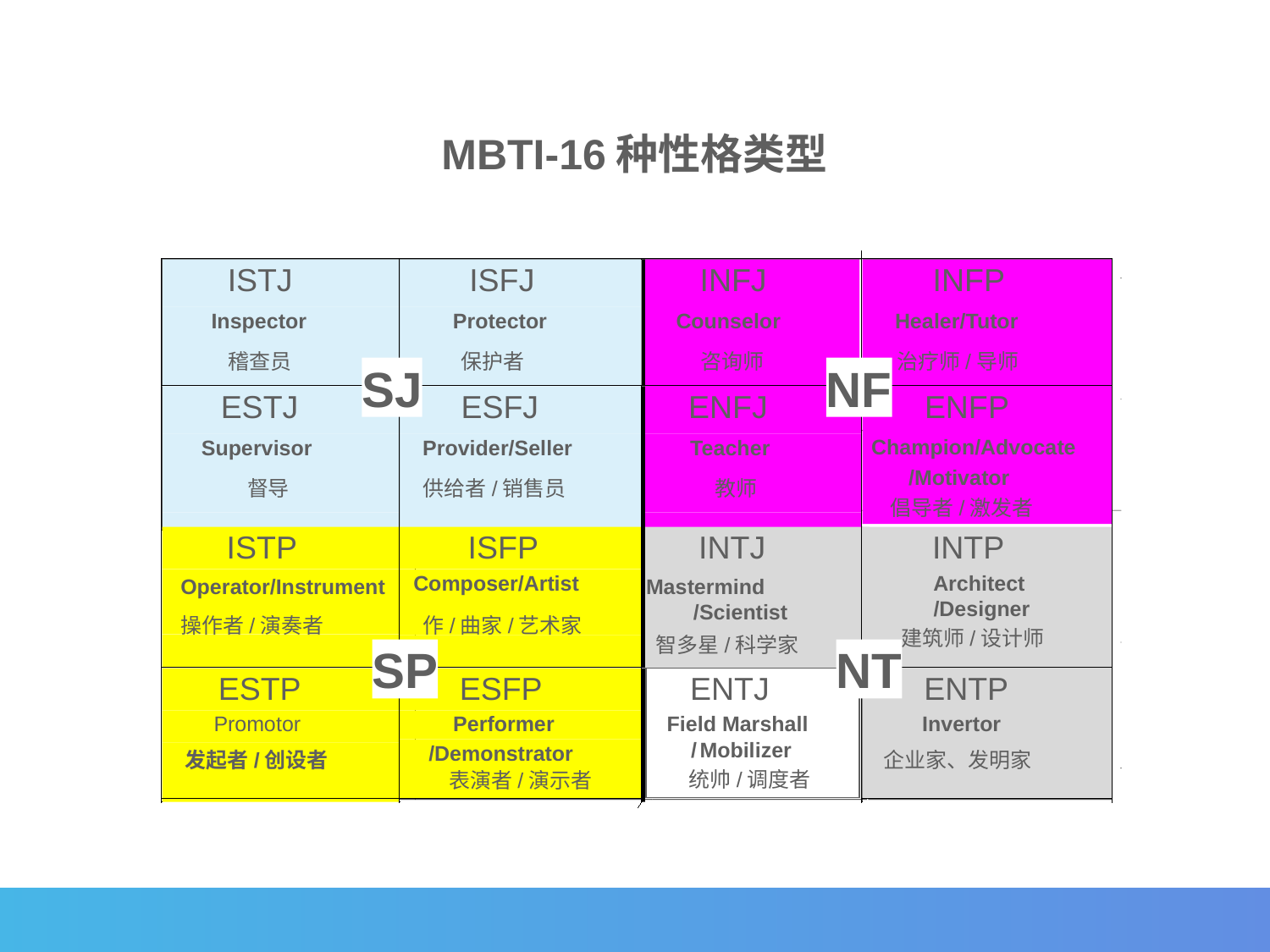

MBTI-16种性格类型

ISTJ
ISFJ
INFJ
INFP

Inspector
Protector
Counselor
Healer/Tutor

保护者
治疗师/导师
稽查员
咨询师

ESTJ
ESFJ
ENFJ
ENFP

Champion/Advocate

Supervisor
Provider/Seller
Teacher
/Motivator

督导
供给者/销售员
教师
倡导者/激发者

SJ
NF

ISTP
ISFP
INTJ
INTP

Composer/Artist
Architect
Operator/Instrument
Mastermind
/Scientist

/Designer

/Scientist

操作者/演奏者
作/曲家/艺术家
建筑师/设计师

智多星/科学家

SP
NT

ESTP
ESFP
ENTJ
ENTP

Promotor
Performer
Field Marshall
Invertor
/
Mobilizer

/Demonstrator

发起者/创设者
企业家、发明家
表演者/演示者
统帅/调度者